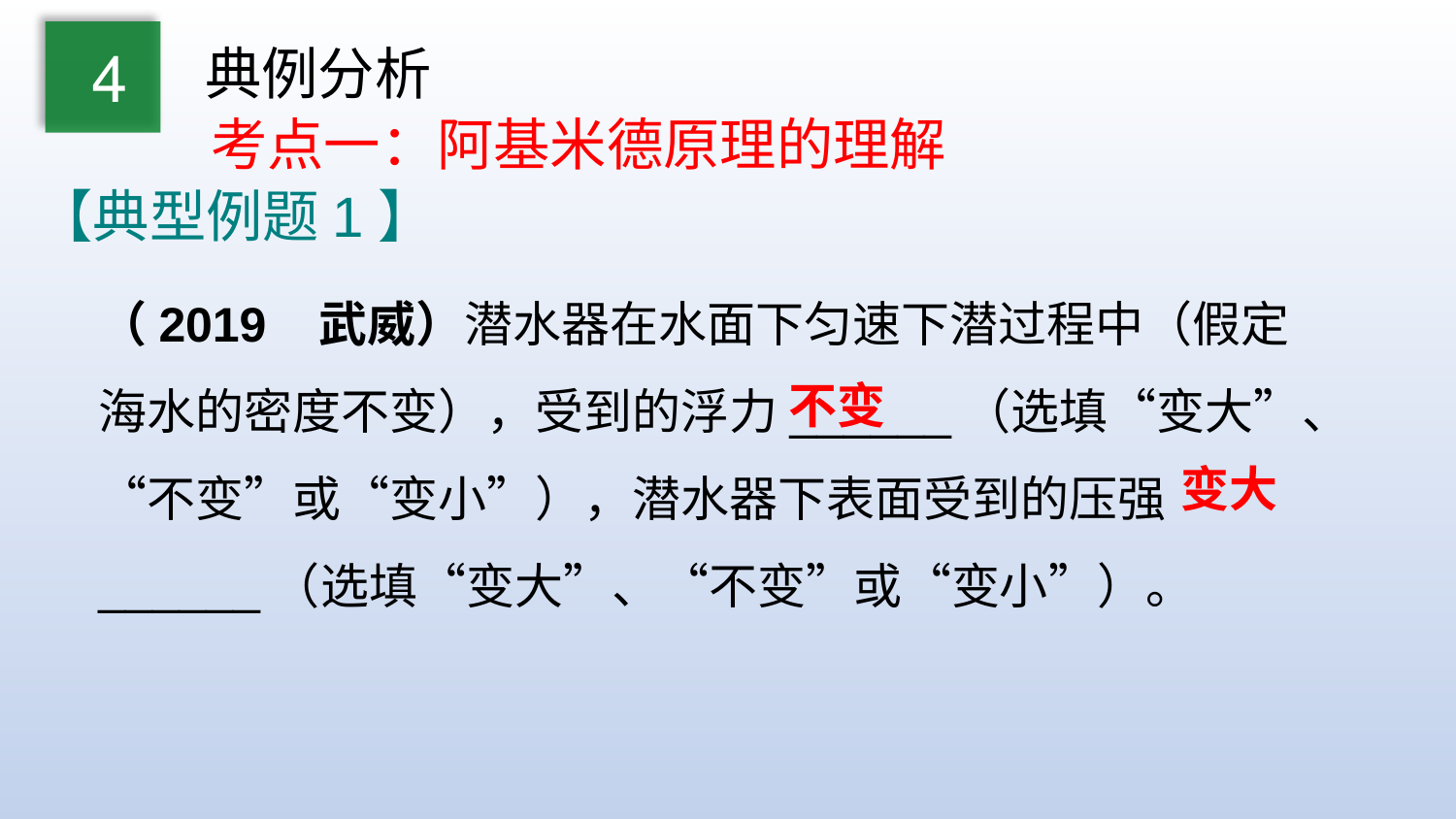

典例分析
4
考点一：阿基米德原理的理解
【典型例题1】
（2019   武威）潜水器在水面下匀速下潜过程中（假定海水的密度不变），受到的浮力______（选填“变大”、“不变”或“变小”），潜水器下表面受到的压强______（选填“变大”、“不变”或“变小”）。
不变
变大